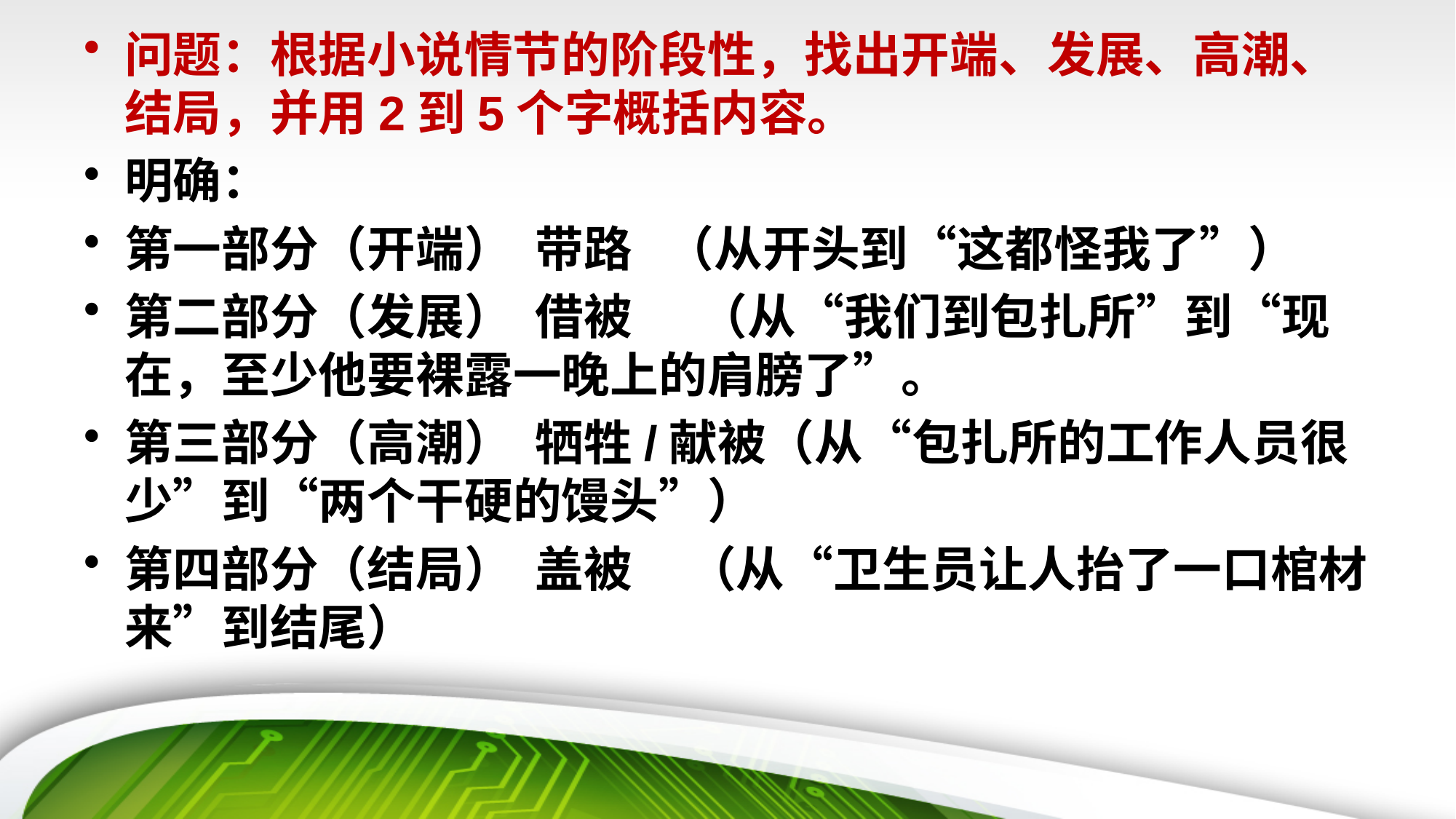

问题：根据小说情节的阶段性，找出开端、发展、高潮、结局，并用2到5个字概括内容。
明确：
第一部分（开端）  带路   （从开头到“这都怪我了”）
第二部分（发展）  借被      （从“我们到包扎所”到“现在，至少他要裸露一晚上的肩膀了”。
第三部分（高潮）  牺牲/献被（从“包扎所的工作人员很少”到“两个干硬的馒头”）
第四部分（结局）  盖被     （从“卫生员让人抬了一口棺材来”到结尾）